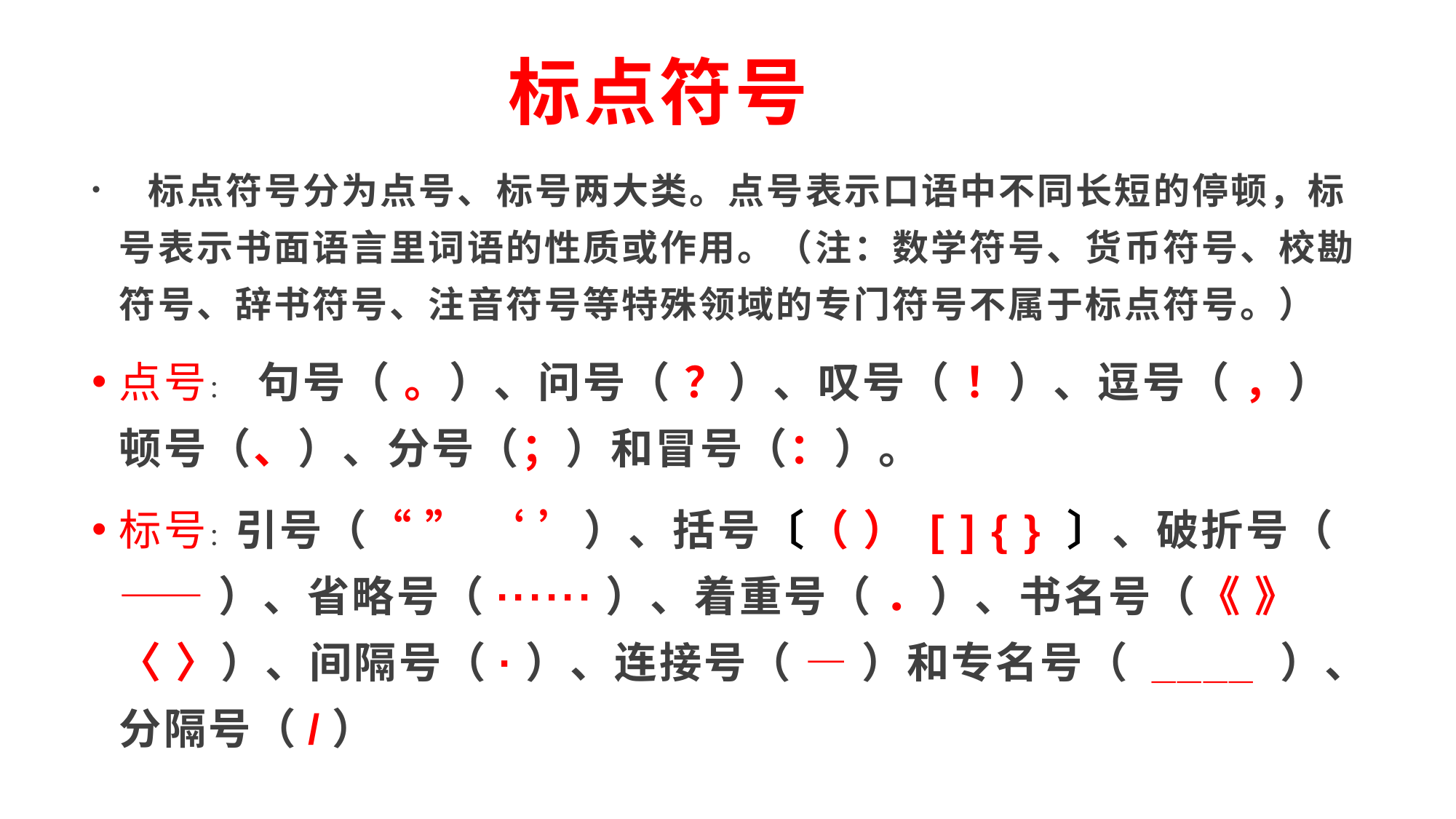

# 标点符号
   标点符号分为点号、标号两大类。点号表示口语中不同长短的停顿，标号表示书面语言里词语的性质或作用。（注：数学符号、货币符号、校勘符号、辞书符号、注音符号等特殊领域的专门符号不属于标点符号。）
点号：   句号（ 。）、问号（ ？）、叹号（ ！）、逗号（ ，）顿号（、）、分号（；）和冒号（：）。
标号：引号（“ ” ‘ ’）、括号〔（ ） [ ] { } 〕、破折号（ —— ）、省略号（······）、着重号（ ．）、书名号（《 》〈 〉）、间隔号（·）、连接号（ — ）和专名号（ ____ ）、分隔号（/）